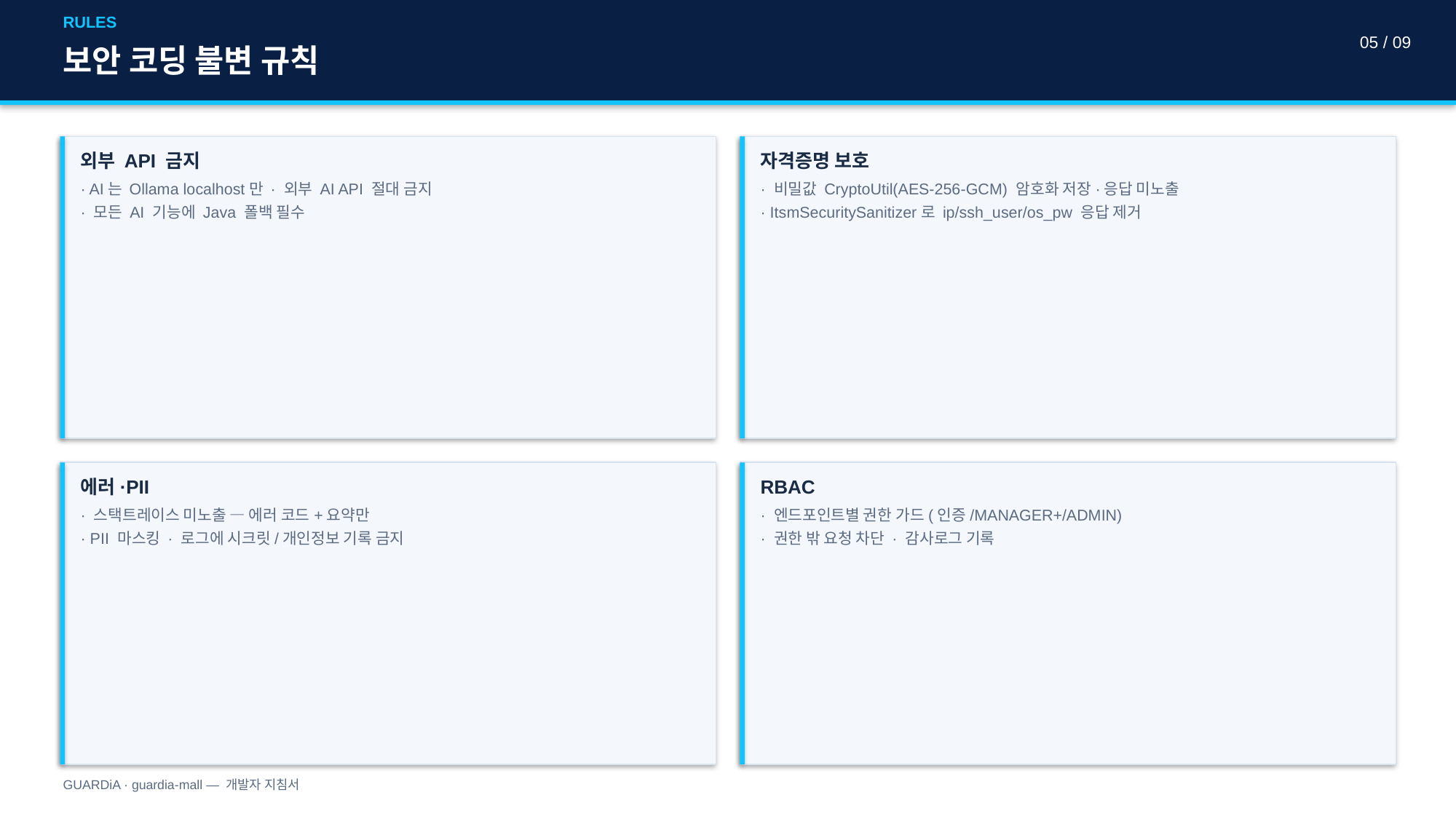

RULES
05 / 09
보안 코딩 불변 규칙

외부 API 금지
· AI는 Ollama localhost만 · 외부 AI API 절대 금지
· 모든 AI 기능에 Java 폴백 필수
자격증명 보호
· 비밀값 CryptoUtil(AES-256-GCM) 암호화 저장·응답 미노출
· ItsmSecuritySanitizer로 ip/ssh_user/os_pw 응답 제거

에러·PII
· 스택트레이스 미노출 — 에러 코드+요약만
· PII 마스킹 · 로그에 시크릿/개인정보 기록 금지
RBAC
· 엔드포인트별 권한 가드(인증/MANAGER+/ADMIN)
· 권한 밖 요청 차단 · 감사로그 기록
GUARDiA · guardia-mall — 개발자 지침서